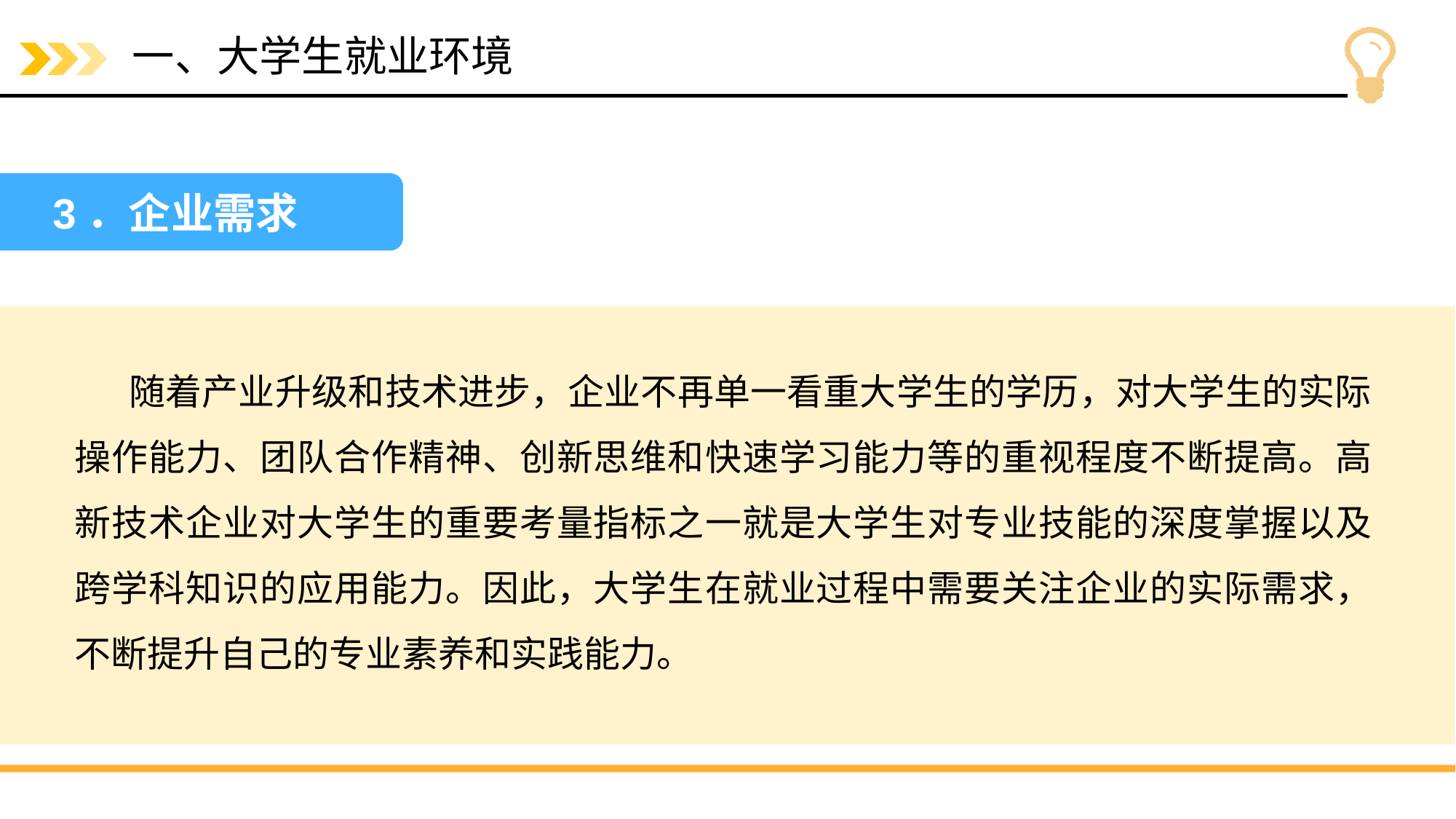

5
# 一、大学生就业环境
3．企业需求

随着产业升级和技术进步，企业不再单一看重大学生的学历，对大学生的实际操作能力、团队合作精神、创新思维和快速学习能力等的重视程度不断提高。高新技术企业对大学生的重要考量指标之一就是大学生对专业技能的深度掌握以及跨学科知识的应用能力。因此，大学生在就业过程中需要关注企业的实际需求，不断提升自己的专业素养和实践能力。